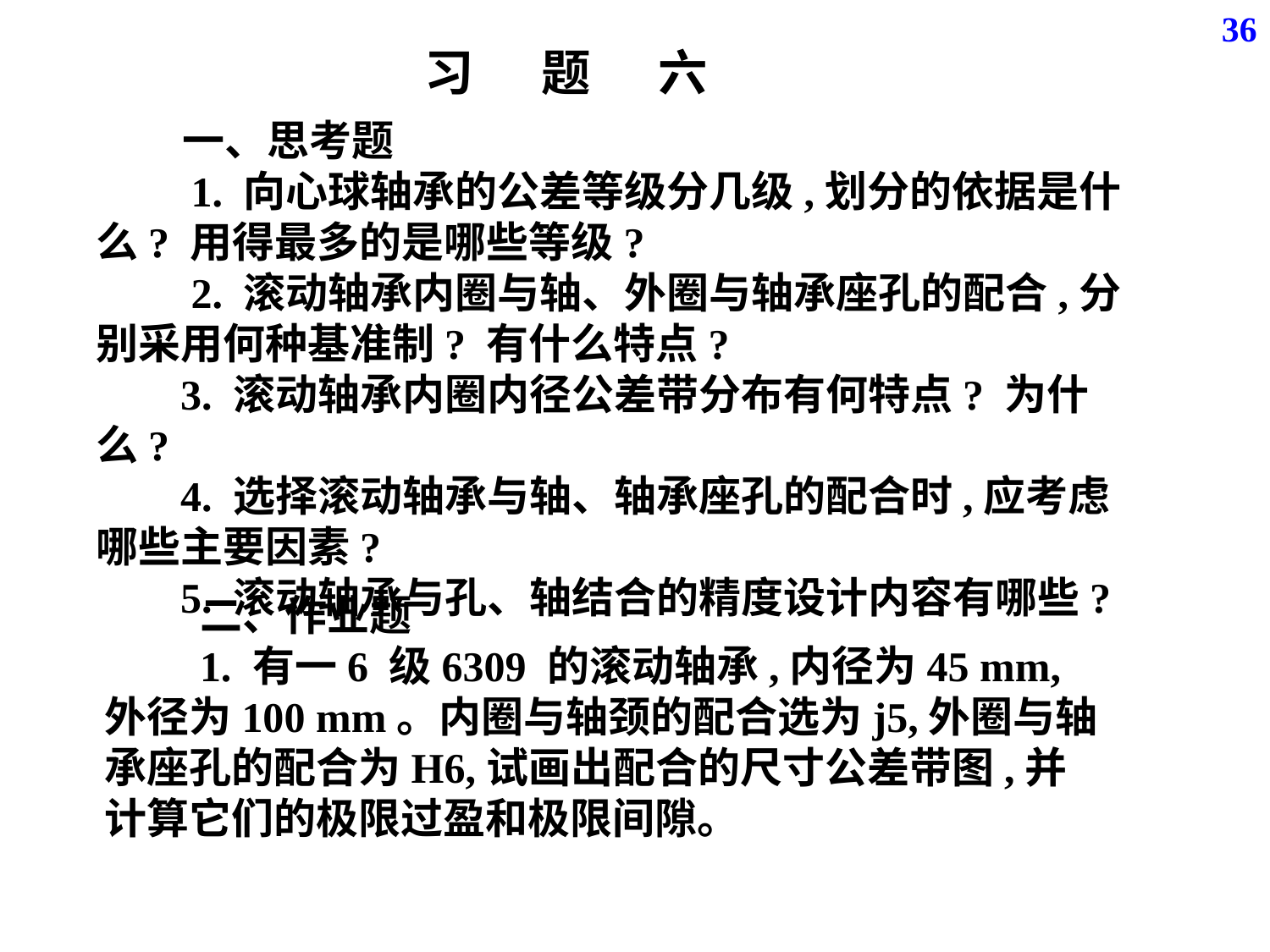

36
习      题      六
        一、思考题
         1. 向心球轴承的公差等级分几级,划分的依据是什么? 用得最多的是哪些等级?
         2. 滚动轴承内圈与轴、外圈与轴承座孔的配合,分别采用何种基准制? 有什么特点?
        3. 滚动轴承内圈内径公差带分布有何特点? 为什么?
        4. 选择滚动轴承与轴、轴承座孔的配合时,应考虑哪些主要因素?
        5. 滚动轴承与孔、轴结合的精度设计内容有哪些?
         二、作业题
         1. 有一6 级6309 的滚动轴承,内径为45 mm,外径为100 mm。内圈与轴颈的配合选为j5,外圈与轴承座孔的配合为H6,试画出配合的尺寸公差带图,并计算它们的极限过盈和极限间隙。